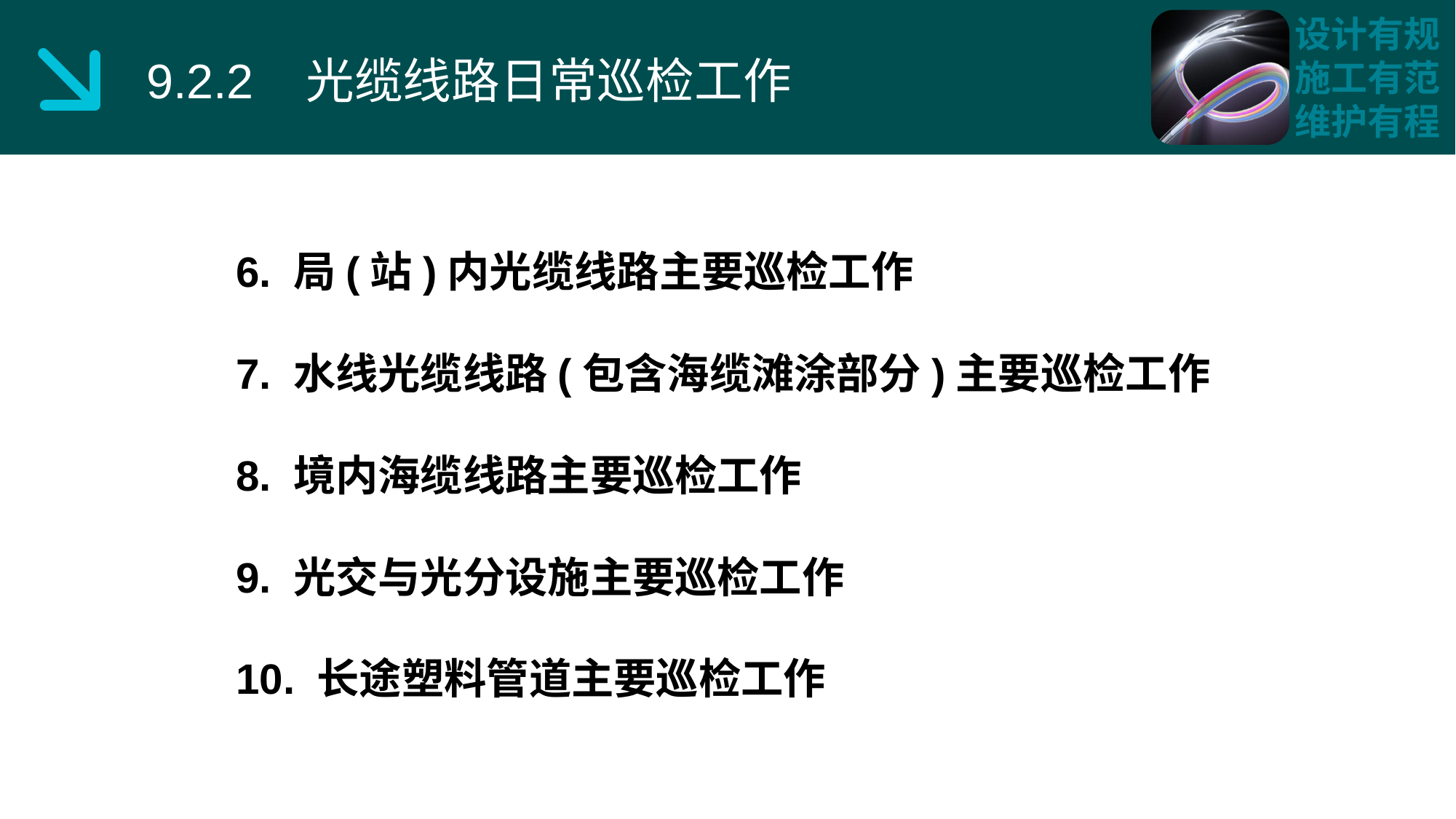

9.2.2   光缆线路日常巡检工作

6. 局(站)内光缆线路主要巡检工作

7. 水线光缆线路(包含海缆滩涂部分)主要巡检工作

8. 境内海缆线路主要巡检工作

9. 光交与光分设施主要巡检工作

10. 长途塑料管道主要巡检工作